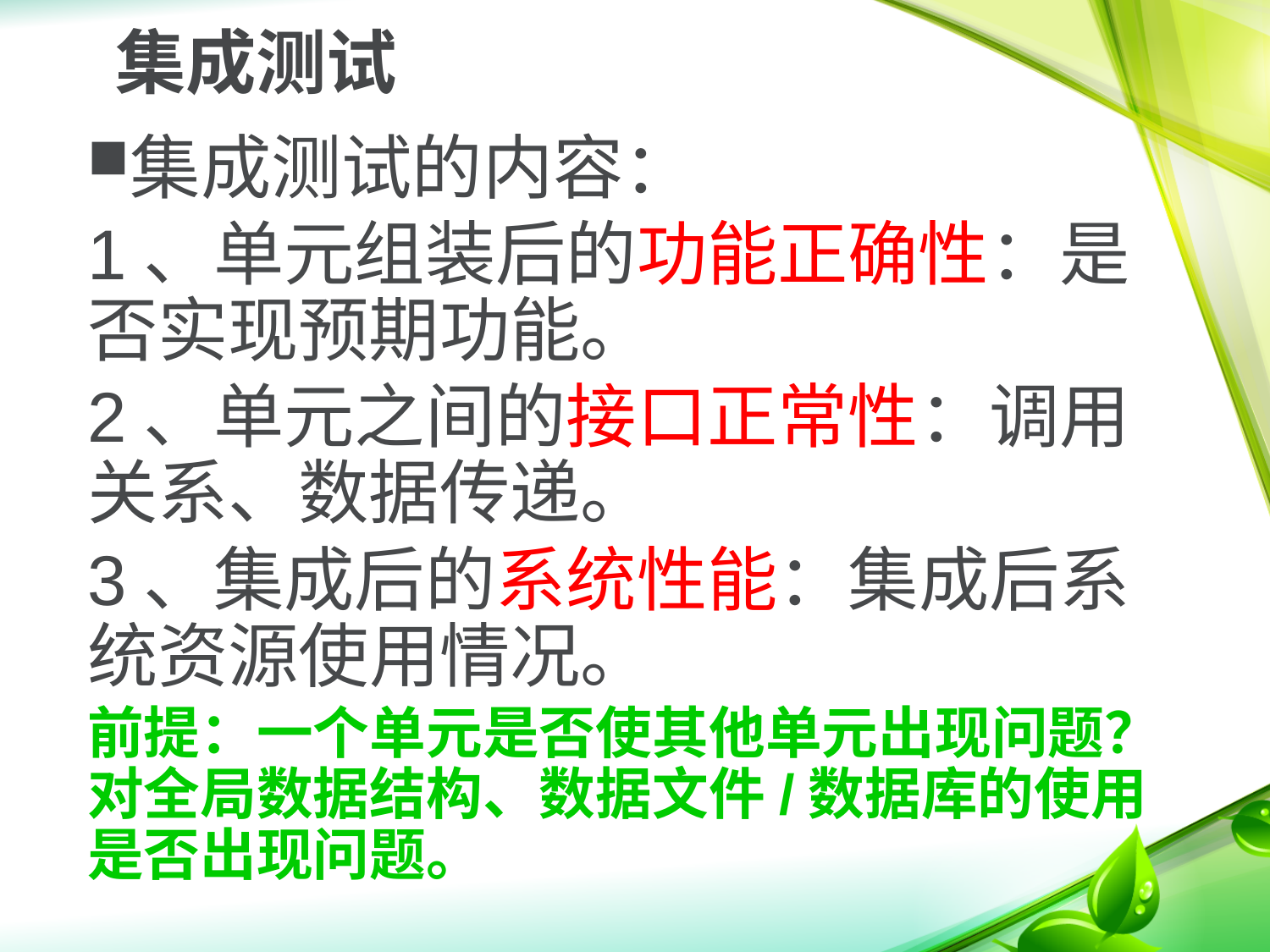

集成测试
集成测试的内容：
1、单元组装后的功能正确性：是否实现预期功能。
2、单元之间的接口正常性：调用关系、数据传递。
3、集成后的系统性能：集成后系统资源使用情况。
前提：一个单元是否使其他单元出现问题？对全局数据结构、数据文件/数据库的使用是否出现问题。